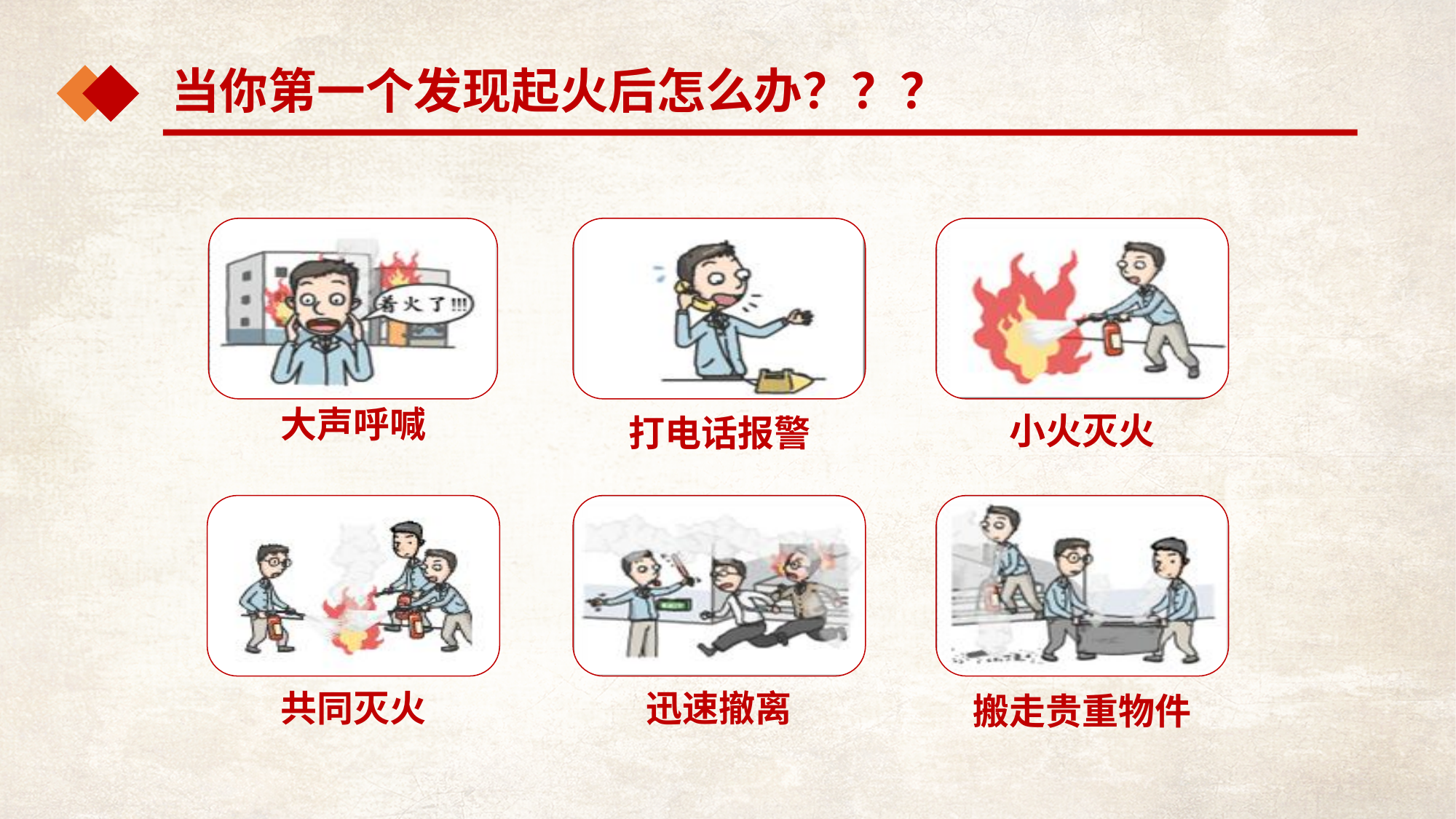

当你第一个发现起火后怎么办？？？

大声呼喊
小火灭火
打电话报警

共同灭火
迅速撤离
搬走贵重物件